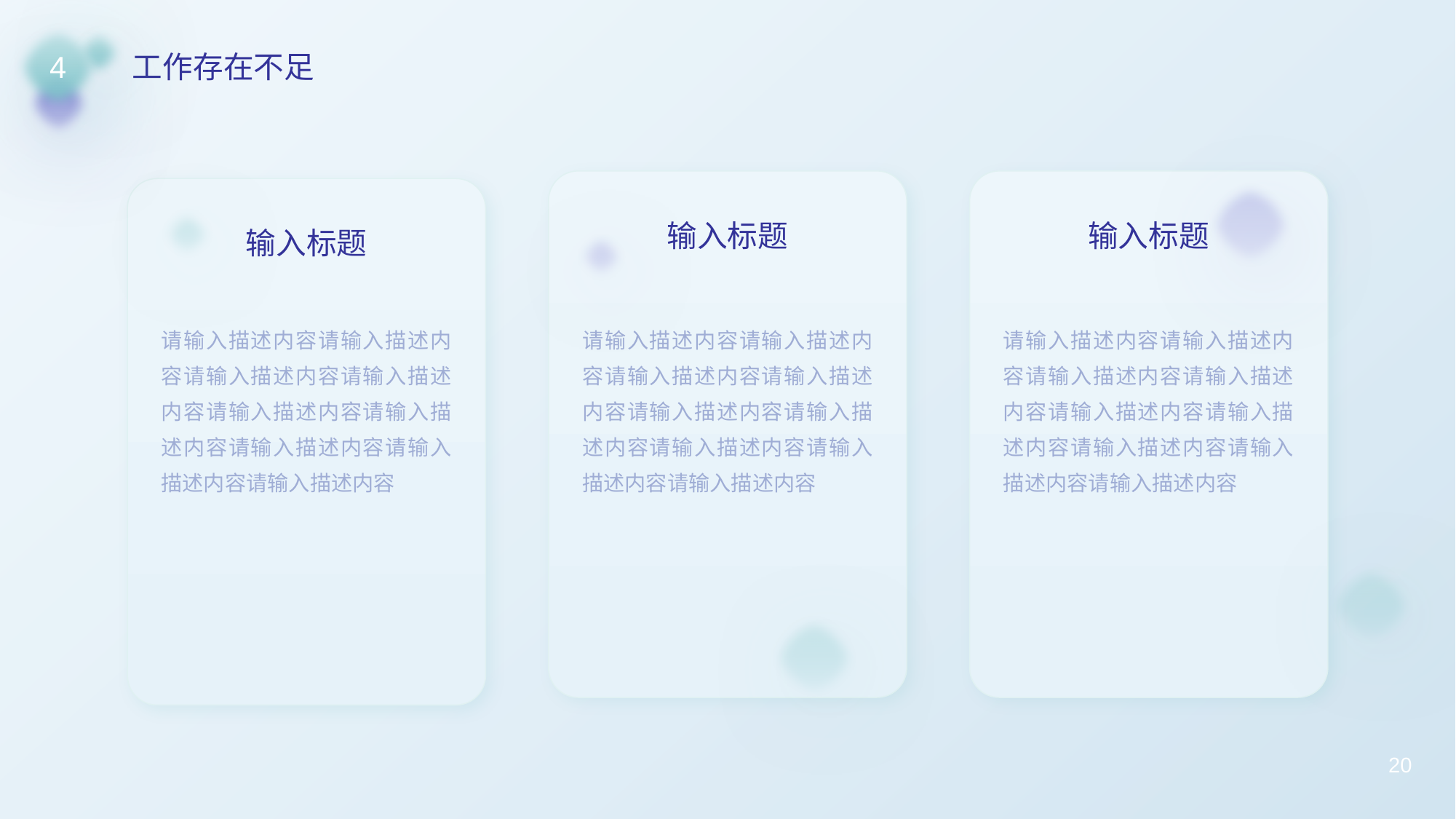

4

工作存在不足

输入标题
请输入描述内容请输入描述内容请输入描述内容请输入描述内容请输入描述内容请输入描述内容请输入描述内容请输入描述内容请输入描述内容

输入标题
请输入描述内容请输入描述内容请输入描述内容请输入描述内容请输入描述内容请输入描述内容请输入描述内容请输入描述内容请输入描述内容

输入标题
请输入描述内容请输入描述内容请输入描述内容请输入描述内容请输入描述内容请输入描述内容请输入描述内容请输入描述内容请输入描述内容

20